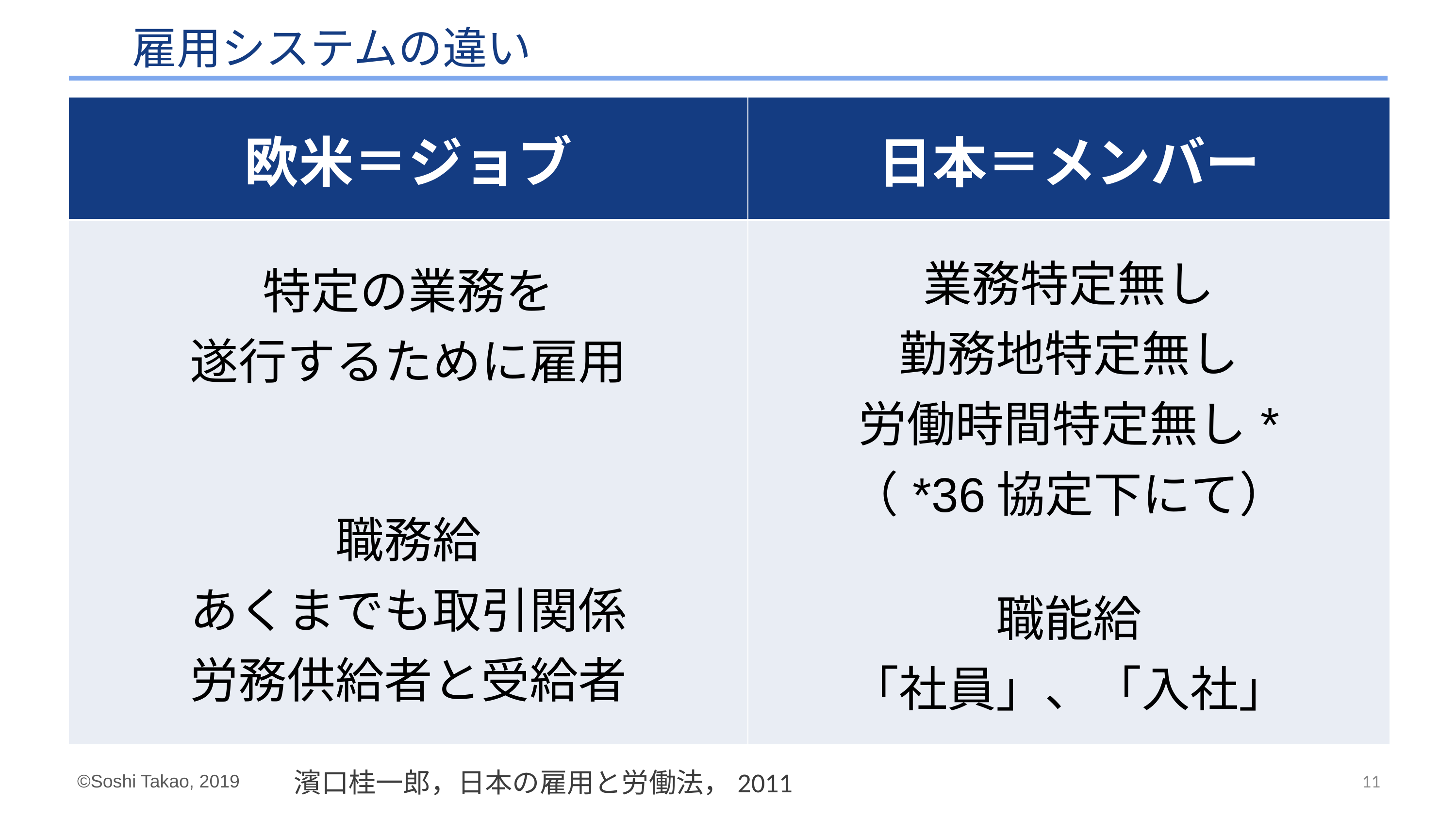

# 雇用システムの違い
| 欧米＝ジョブ | 日本＝メンバー |
| --- | --- |
| 特定の業務を 遂行するために雇用 職務給 あくまでも取引関係 労務供給者と受給者 | 業務特定無し 勤務地特定無し 労働時間特定無し\* （\*36協定下にて） 職能給 「社員」、「入社」 |
©Soshi Takao, 2019
11
濱口桂一郎，日本の雇用と労働法，2011